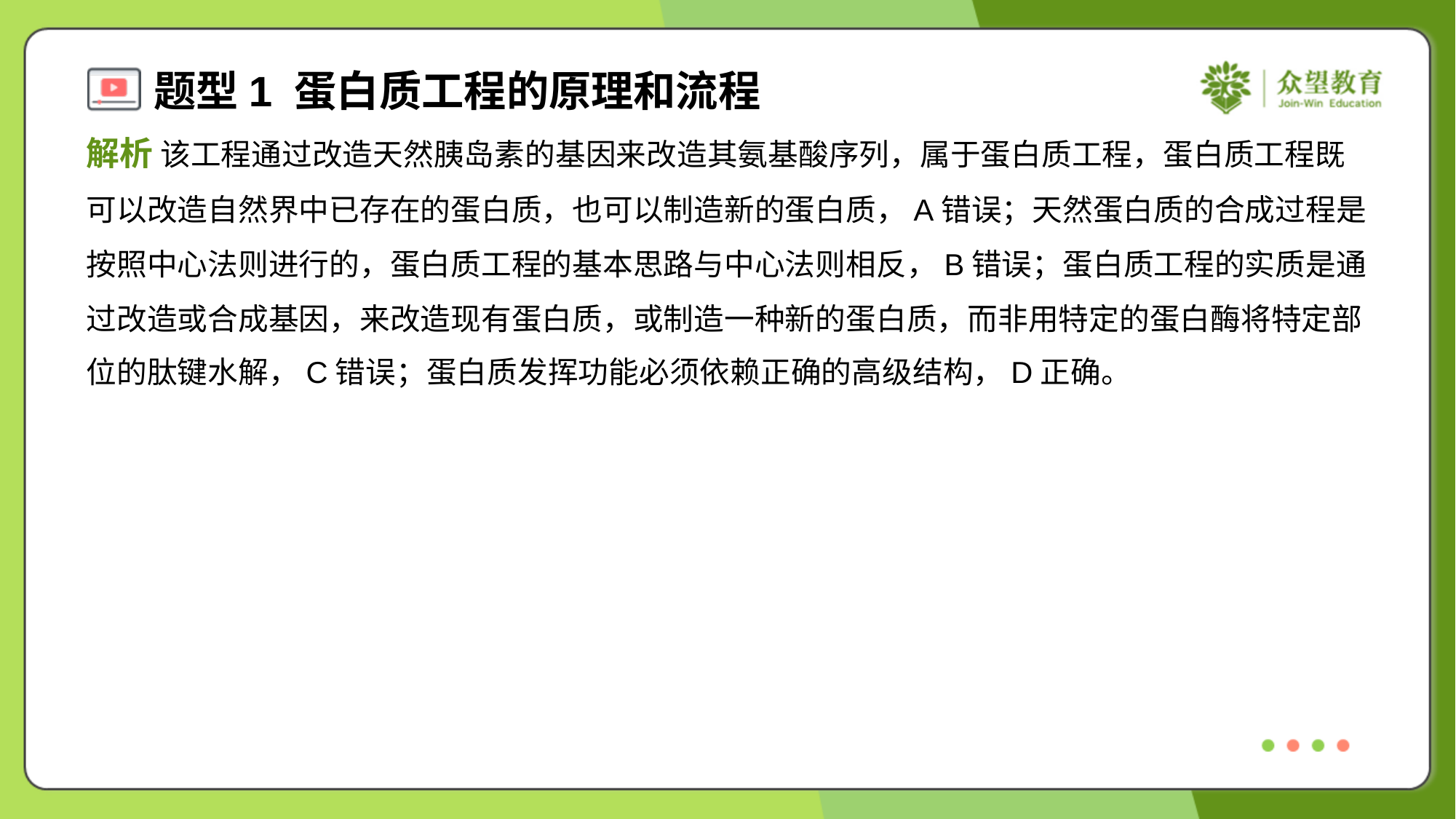

解析 该工程通过改造天然胰岛素的基因来改造其氨基酸序列，属于蛋白质工程，蛋白质工程既
可以改造自然界中已存在的蛋白质，也可以制造新的蛋白质，A错误；天然蛋白质的合成过程是
按照中心法则进行的，蛋白质工程的基本思路与中心法则相反，B错误；蛋白质工程的实质是通
过改造或合成基因，来改造现有蛋白质，或制造一种新的蛋白质，而非用特定的蛋白酶将特定部
位的肽键水解，C错误；蛋白质发挥功能必须依赖正确的高级结构，D正确。